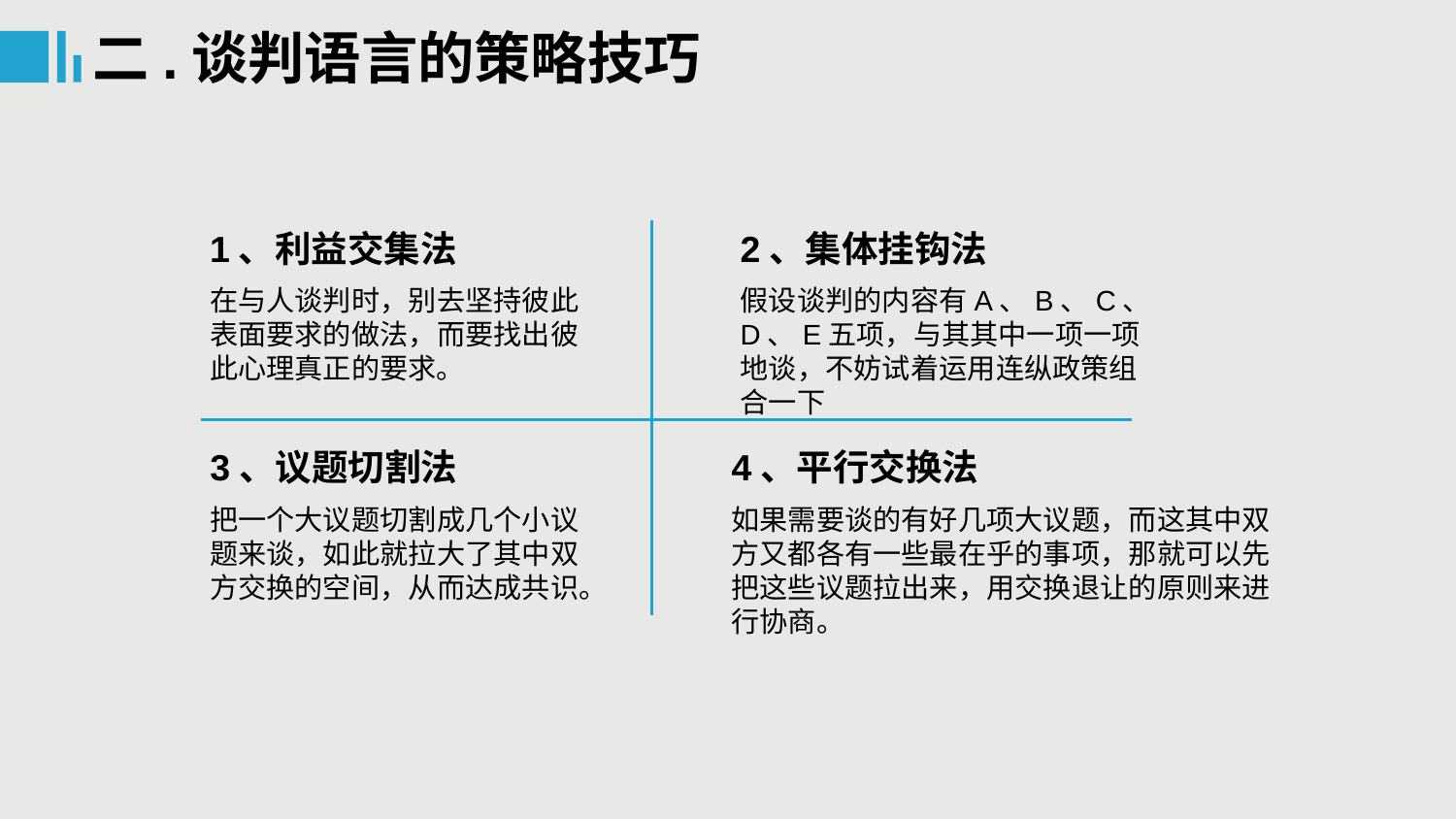

二.谈判语言的策略技巧

1、利益交集法
2、集体挂钩法
在与人谈判时，别去坚持彼此表面要求的做法，而要找出彼此心理真正的要求。
假设谈判的内容有A、B、C、D、E五项，与其其中一项一项地谈，不妨试着运用连纵政策组合一下
3、议题切割法
4、平行交换法
把一个大议题切割成几个小议题来谈，如此就拉大了其中双方交换的空间，从而达成共识。
如果需要谈的有好几项大议题，而这其中双方又都各有一些最在乎的事项，那就可以先把这些议题拉出来，用交换退让的原则来进行协商。